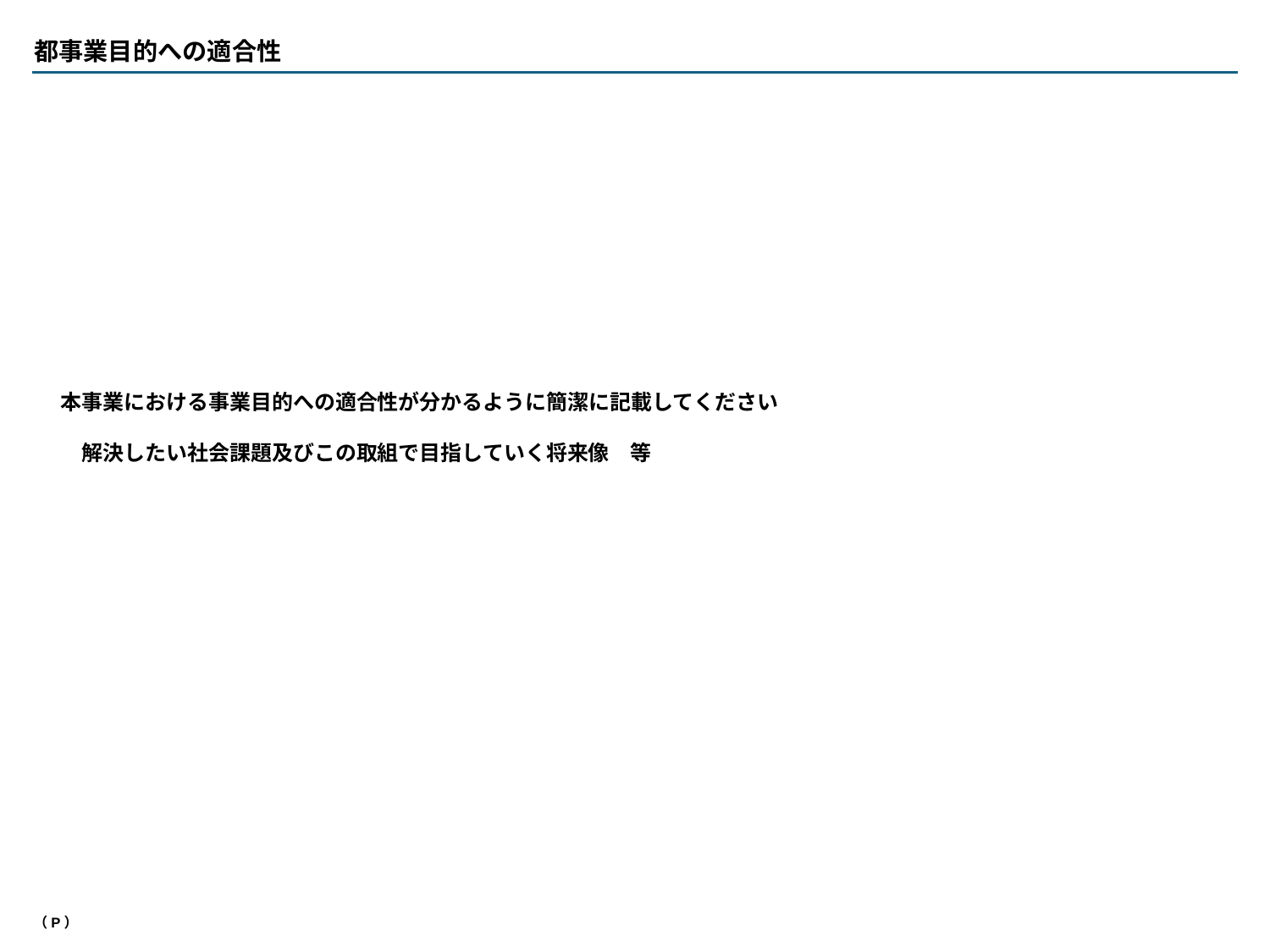

都事業目的への適合性
本事業における事業目的への適合性が分かるように簡潔に記載してください

　解決したい社会課題及びこの取組で目指していく将来像　等
（P）